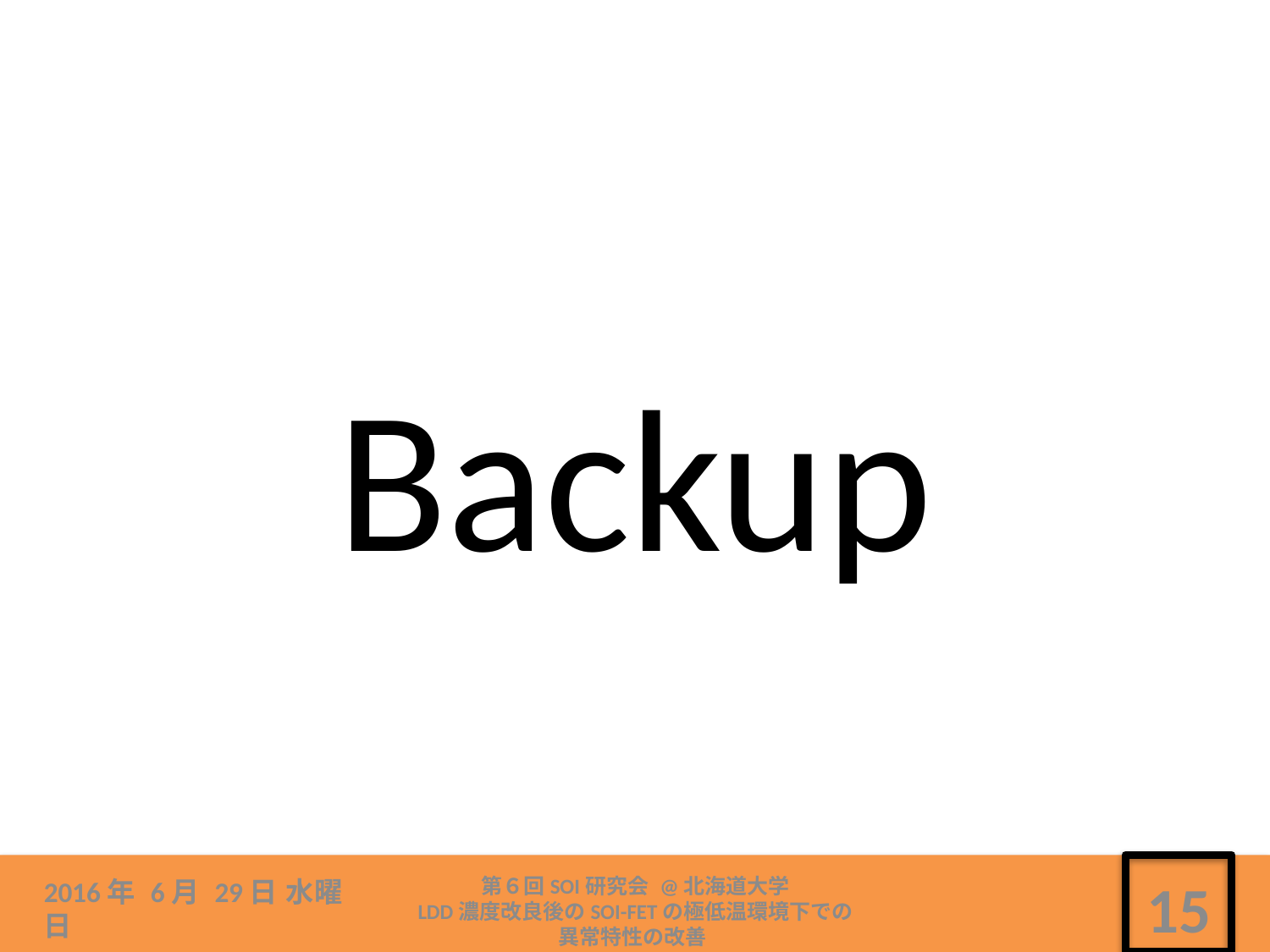

# Backup
第６回SOI研究会 @北海道大学
LDD濃度改良後のSOI-FETの極低温環境下での
異常特性の改善
2016年 6月 29日 水曜日
15